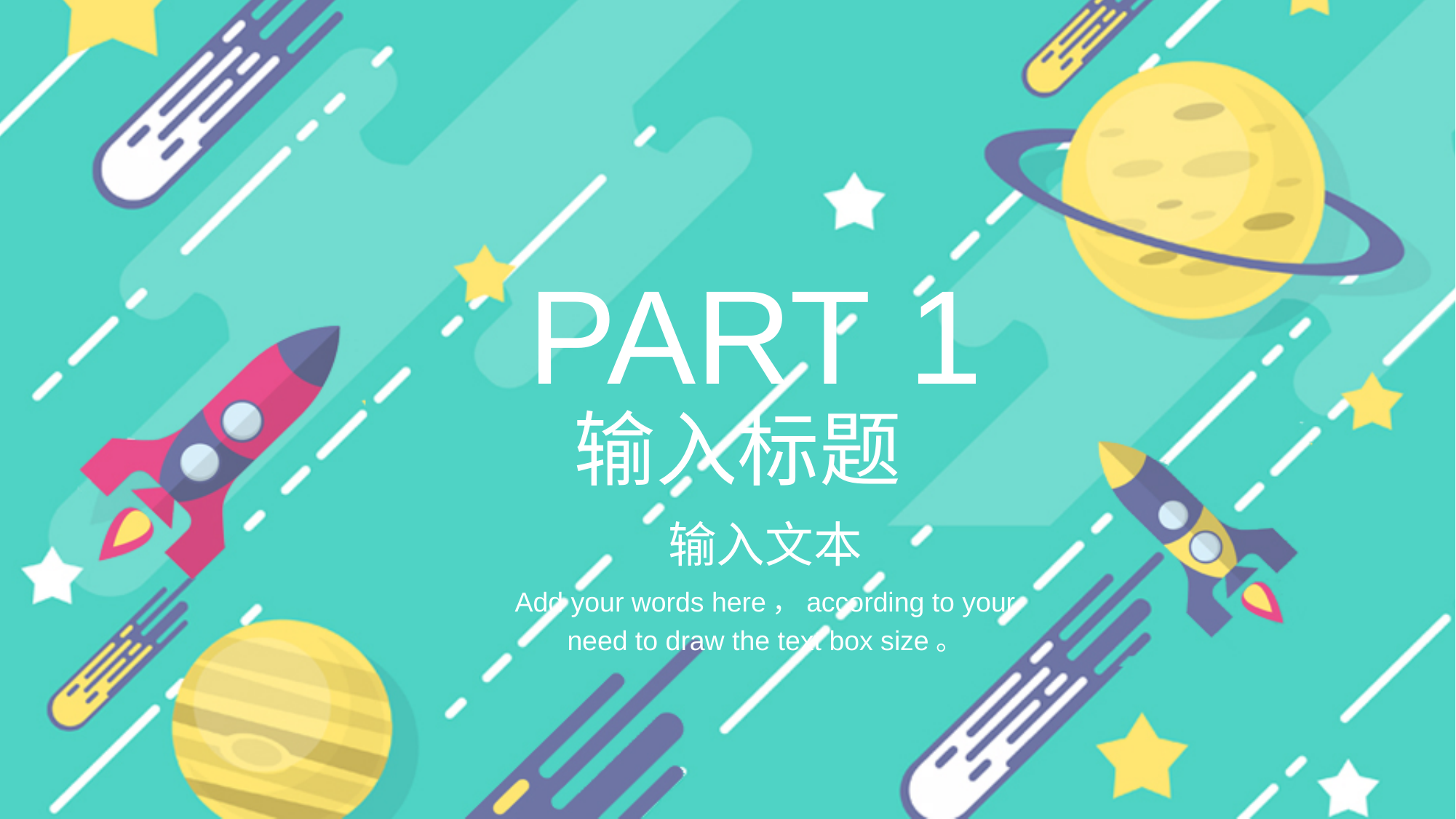

PART 1
输入标题
输入文本
Add your words here，according to your need to draw the text box size。